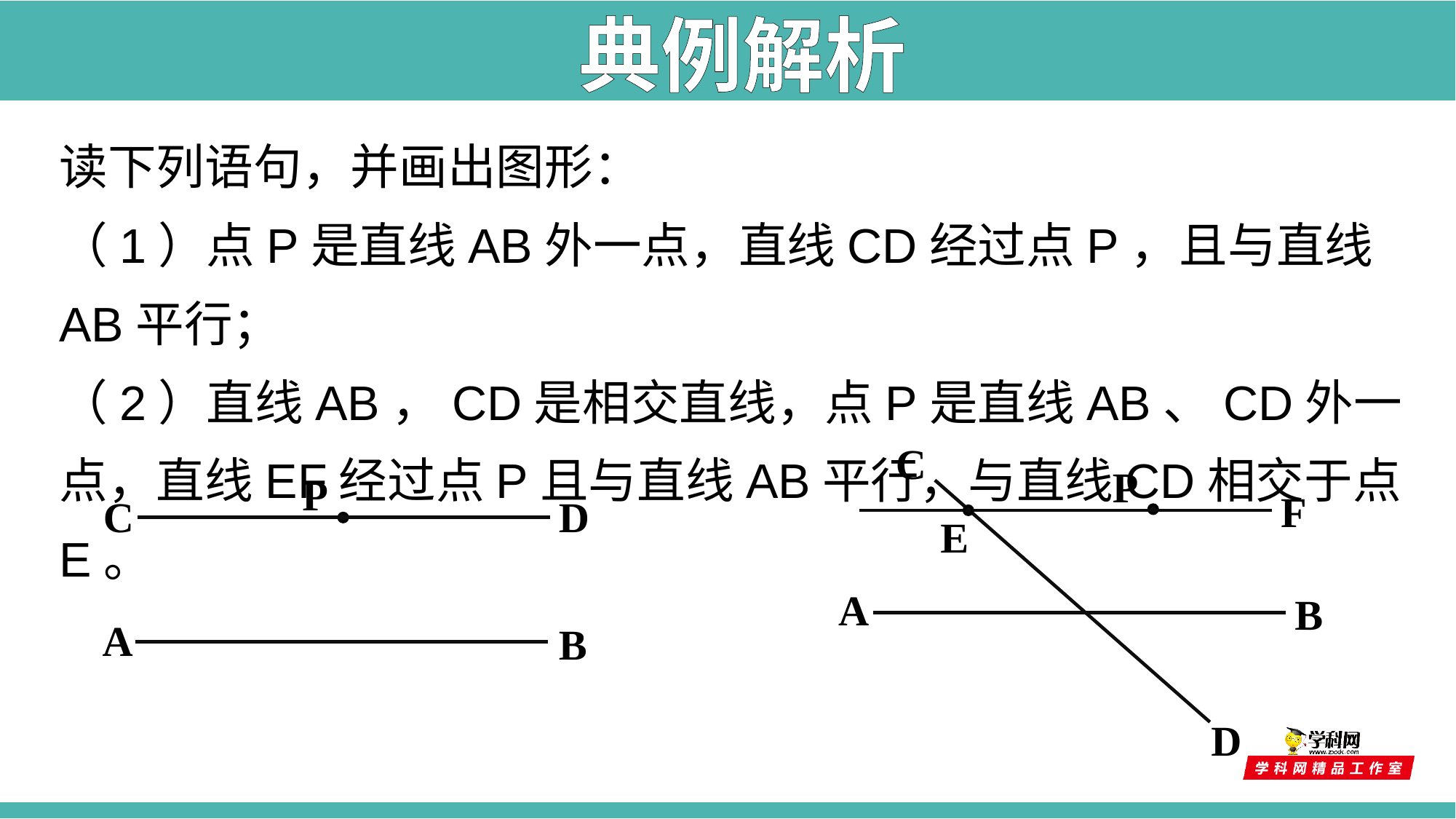

典例解析
读下列语句，并画出图形：
（1）点P是直线AB外一点，直线CD经过点P，且与直线AB平行；
（2）直线AB，CD是相交直线，点P是直线AB、CD外一点，直线EF经过点P且与直线AB平行，与直线CD相交于点E。
C
P
P
F
C
D
E

A
B
A
B
D